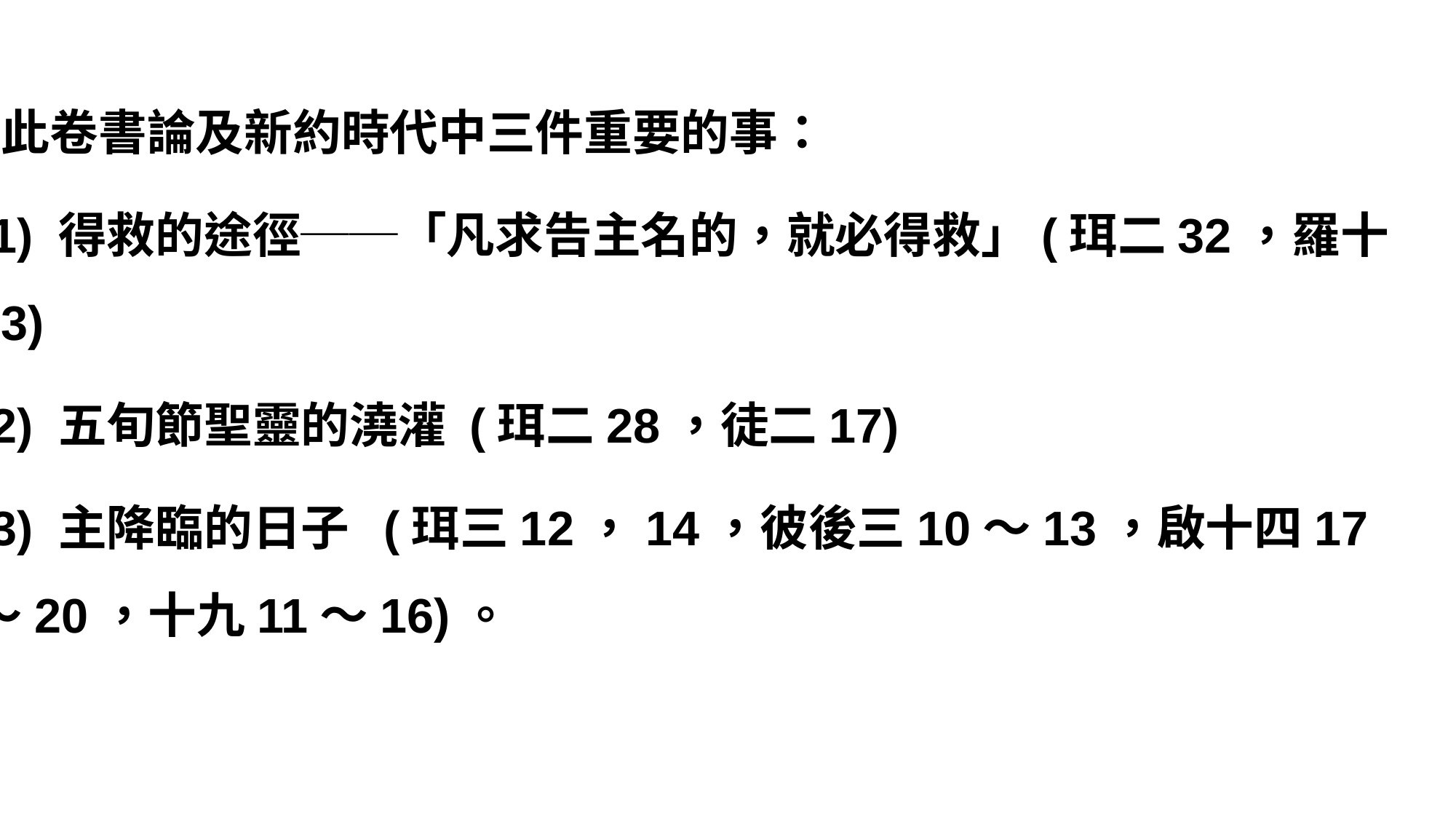

此卷書論及新約時代中三件重要的事：
(1) 得救的途徑──「凡求告主名的，就必得救」(珥二32，羅十13)
(2) 五旬節聖靈的澆灌 (珥二28，徒二17)
(3) 主降臨的日子  (珥三12，14，彼後三10～13，啟十四17～20，十九11～16)。